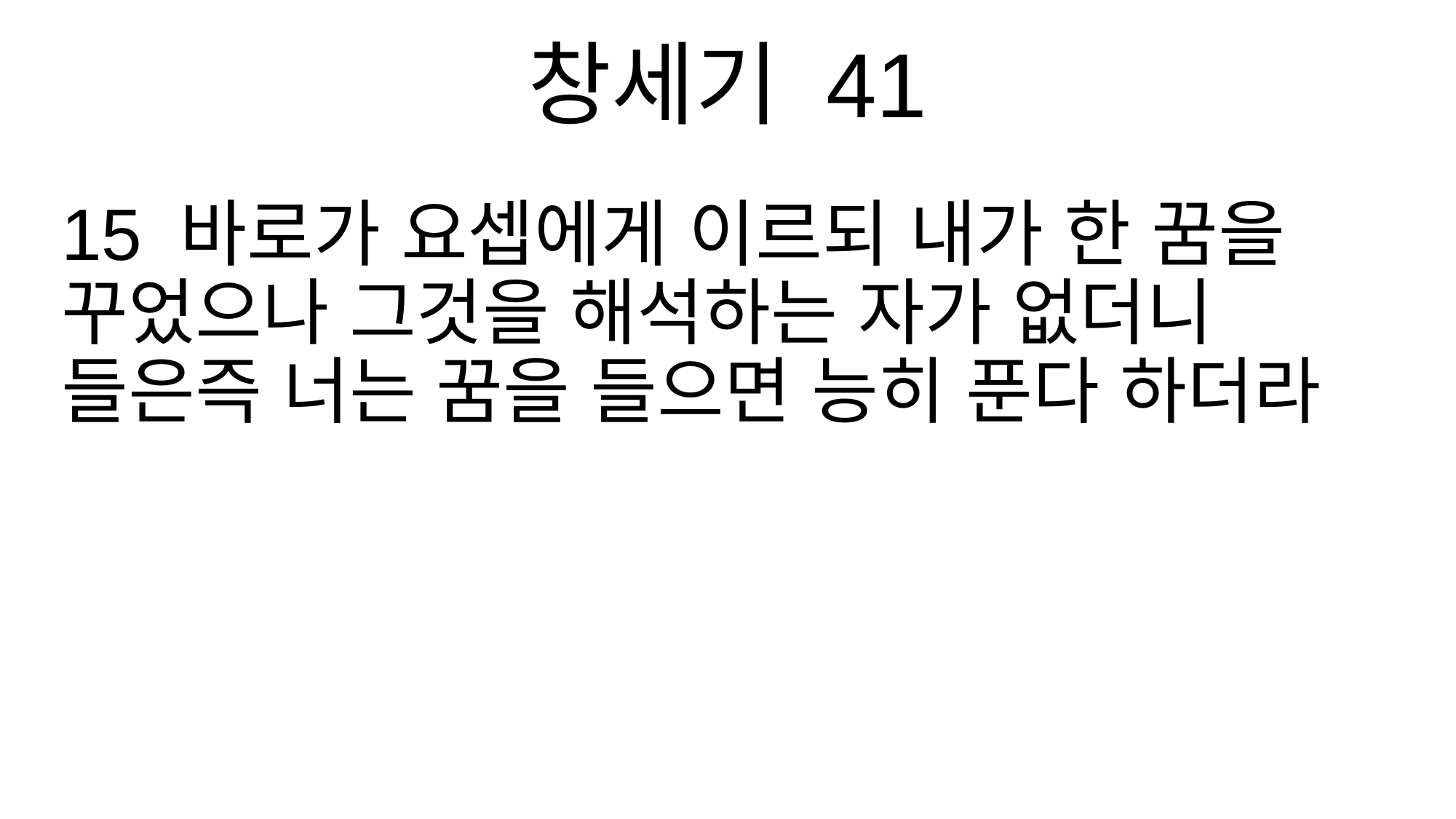

창세기 41
15 바로가 요셉에게 이르되 내가 한 꿈을 꾸었으나 그것을 해석하는 자가 없더니 들은즉 너는 꿈을 들으면 능히 푼다 하더라